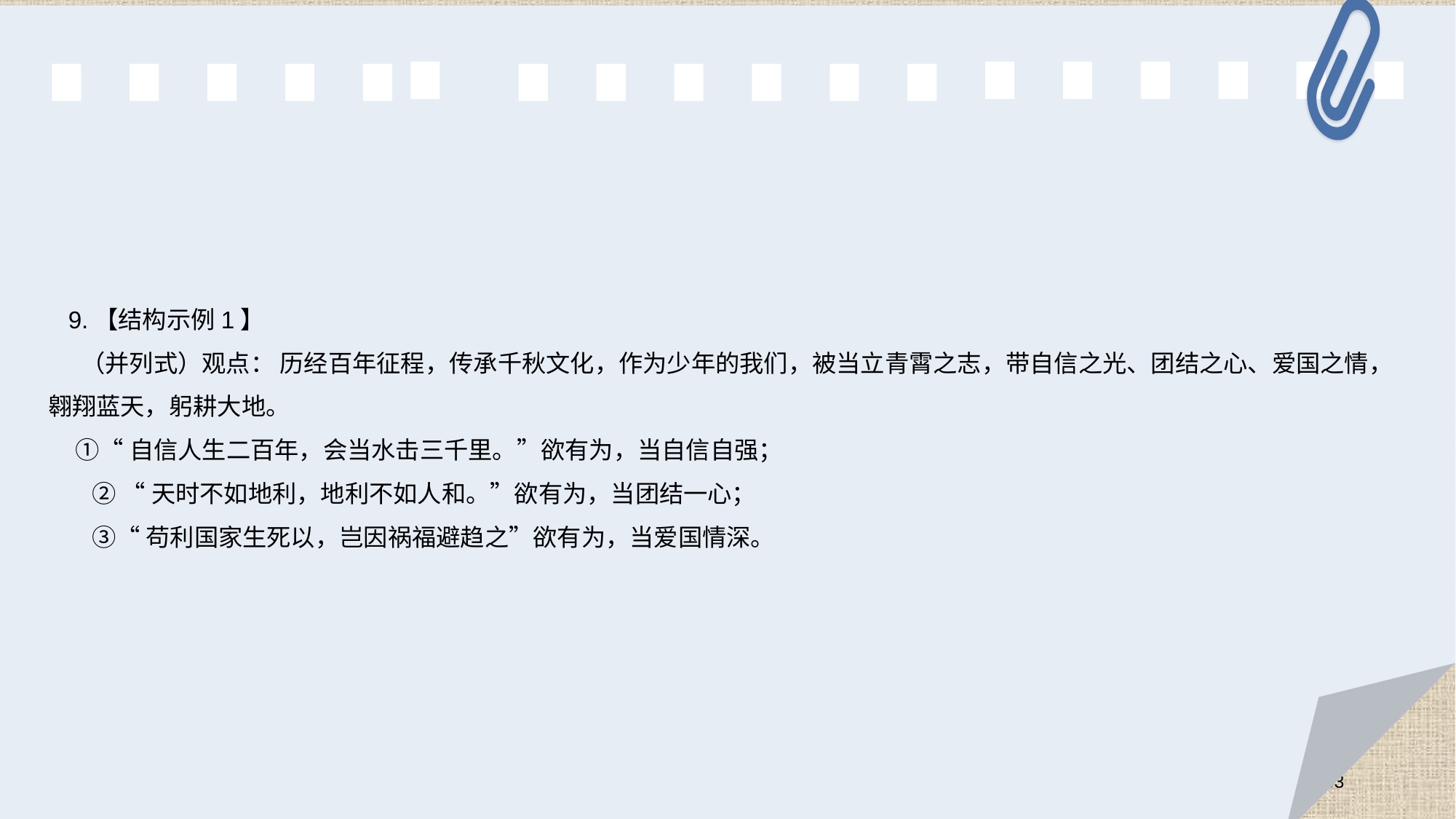

9.【结构示例1】
     （并列式）观点： 历经百年征程，传承千秋文化，作为少年的我们，被当立青霄之志，带自信之光、团结之心、爱国之情，翱翔蓝天，躬耕大地。
     ①“自信人生二百年，会当水击三千里。”欲有为，当自信自强；
        ② “天时不如地利，地利不如人和。”欲有为，当团结一心；
        ③“苟利国家生死以，岂因祸福避趋之”欲有为，当爱国情深。
53